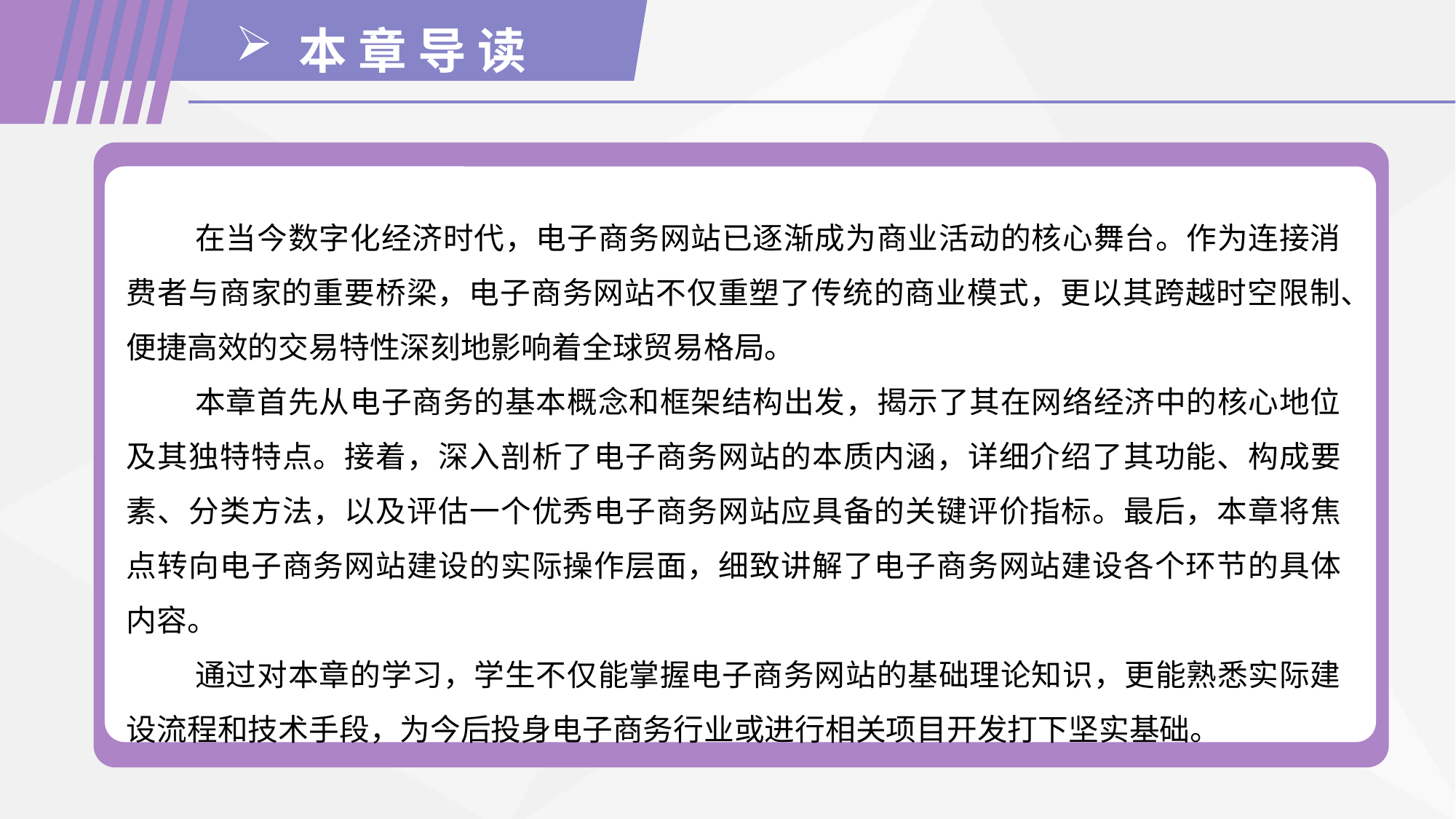

本 章 导 读

在当今数字化经济时代，电子商务网站已逐渐成为商业活动的核心舞台。作为连接消费者与商家的重要桥梁，电子商务网站不仅重塑了传统的商业模式，更以其跨越时空限制、便捷高效的交易特性深刻地影响着全球贸易格局。
本章首先从电子商务的基本概念和框架结构出发，揭示了其在网络经济中的核心地位及其独特特点。接着，深入剖析了电子商务网站的本质内涵，详细介绍了其功能、构成要素、分类方法，以及评估一个优秀电子商务网站应具备的关键评价指标。最后，本章将焦点转向电子商务网站建设的实际操作层面，细致讲解了电子商务网站建设各个环节的具体内容。
通过对本章的学习，学生不仅能掌握电子商务网站的基础理论知识，更能熟悉实际建设流程和技术手段，为今后投身电子商务行业或进行相关项目开发打下坚实基础。